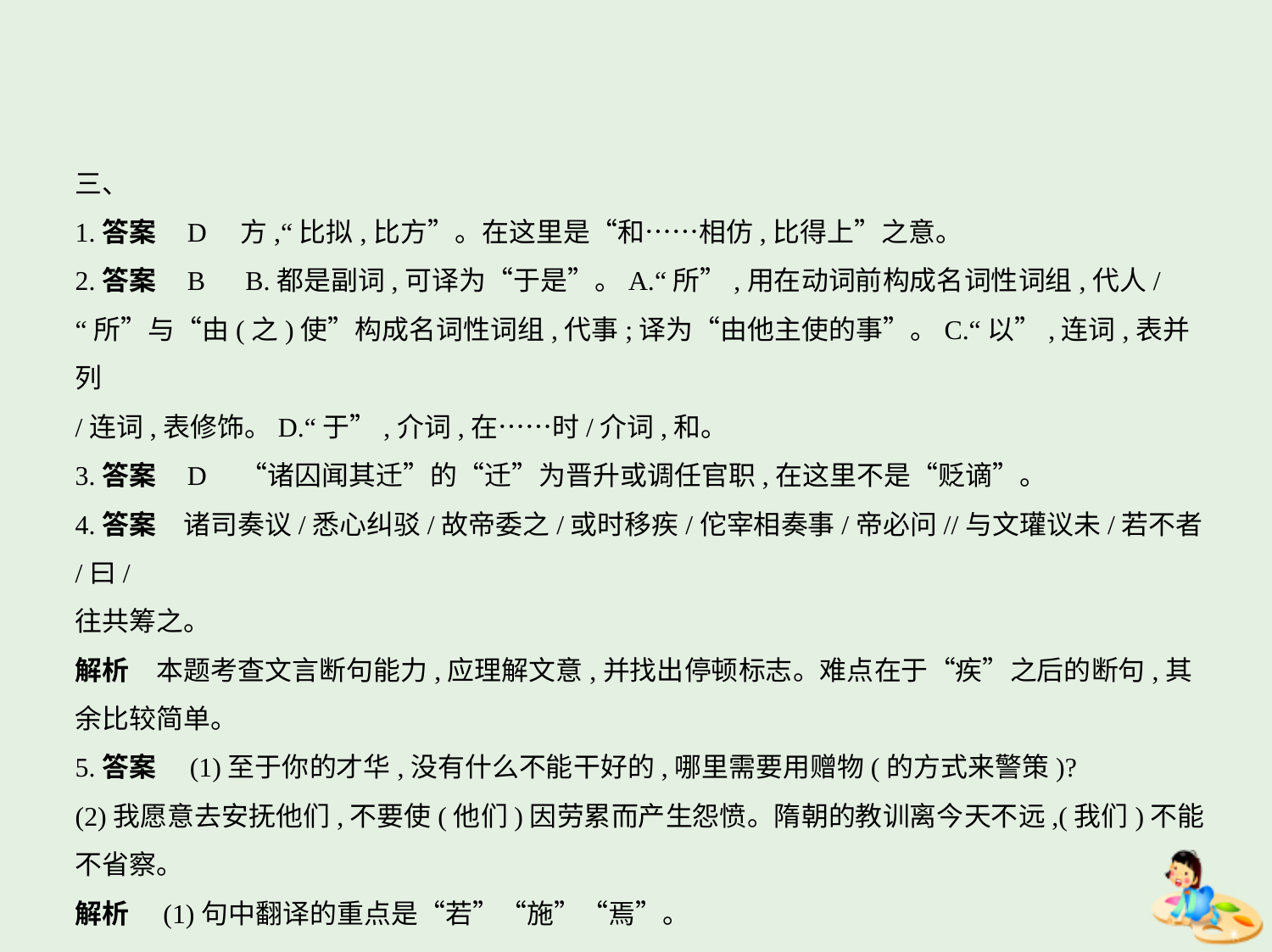

三、
1.答案    D　方,“比拟,比方”。在这里是“和……相仿,比得上”之意。
2.答案    B　B.都是副词,可译为“于是”。A.“所”,用在动词前构成名词性词组,代人/
“所”与“由(之)使”构成名词性词组,代事;译为“由他主使的事”。C.“以”,连词,表并列
/连词,表修饰。D.“于”,介词,在……时/介词,和。
3.答案    D　“诸囚闻其迁”的“迁”为晋升或调任官职,在这里不是“贬谪”。
4.答案　诸司奏议/悉心纠驳/故帝委之/或时移疾/佗宰相奏事/帝必问//与文瓘议未/若不者/曰/
往共筹之。
解析　本题考查文言断句能力,应理解文意,并找出停顿标志。难点在于“疾”之后的断句,其
余比较简单。
5.答案　(1)至于你的才华,没有什么不能干好的,哪里需要用赠物(的方式来警策)?
(2)我愿意去安抚他们,不要使(他们)因劳累而产生怨愤。隋朝的教训离今天不远,(我们)不能
不省察。
解析　(1)句中翻译的重点是“若”“施”“焉”。